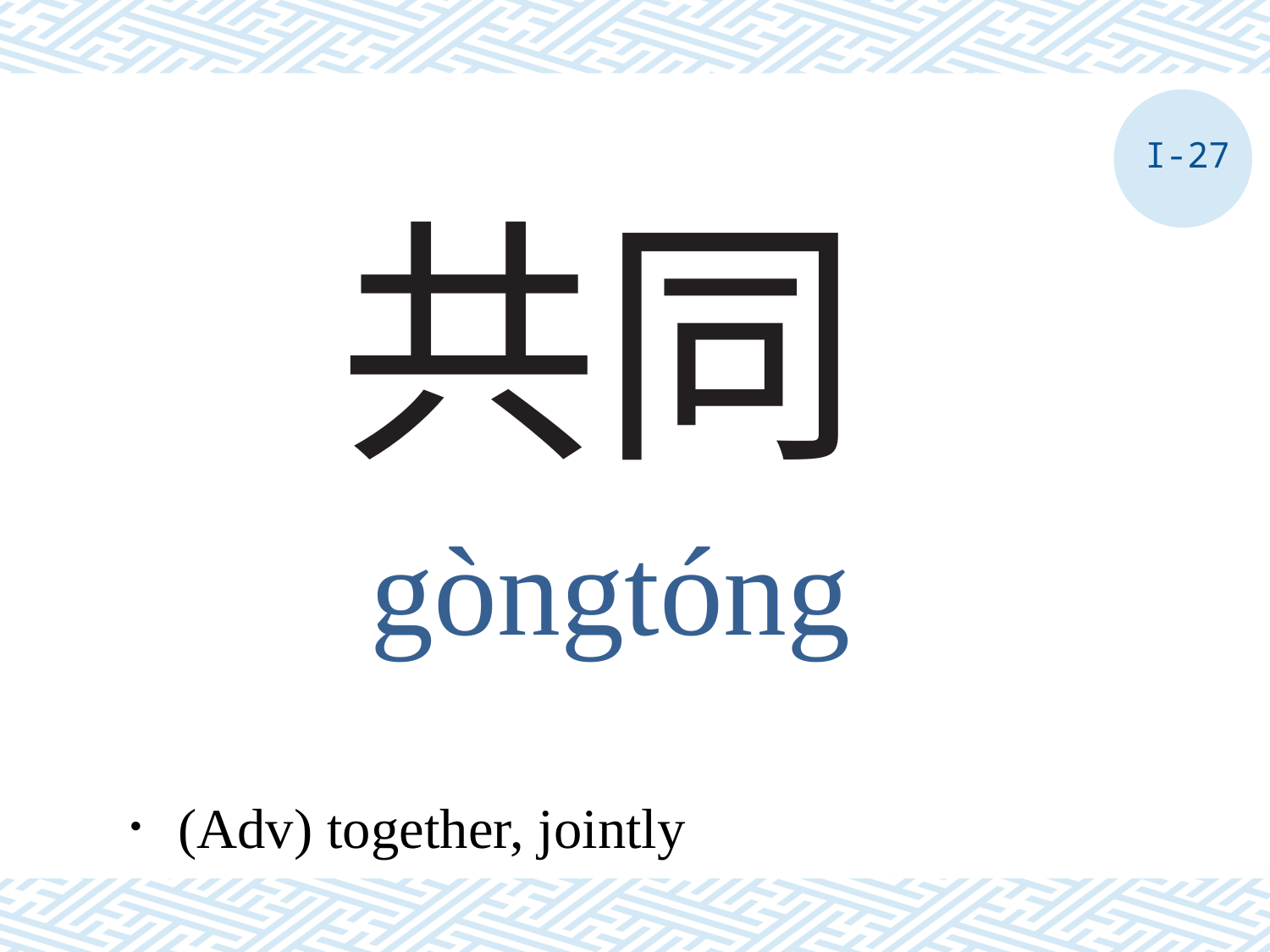

I-27

# 共同
gòngtóng
．(Adv) together, jointly